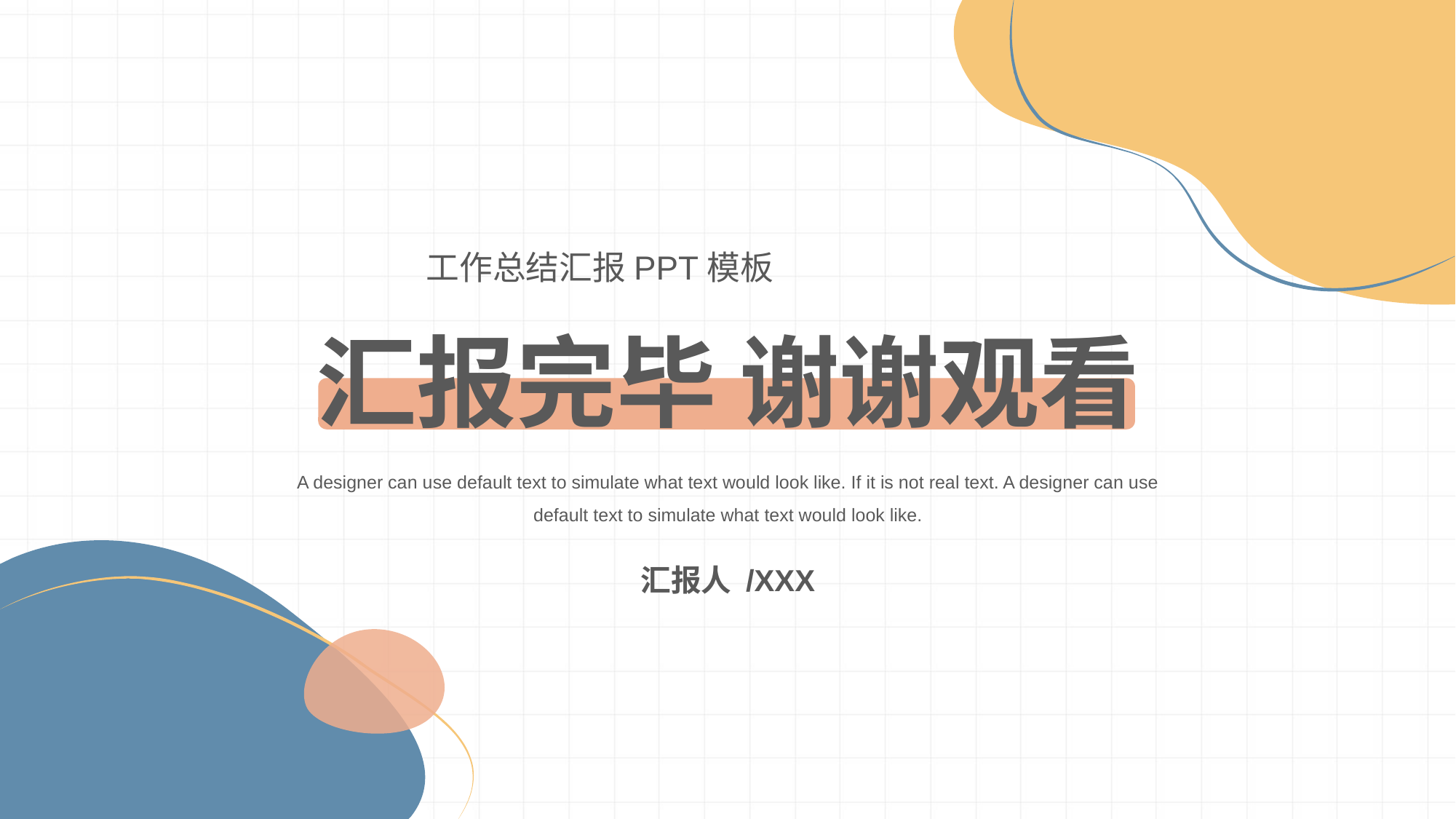

工作总结汇报PPT模板
汇报完毕 谢谢观看

A designer can use default text to simulate what text would look like. If it is not real text. A designer can use default text to simulate what text would look like.

汇报人 /XXX